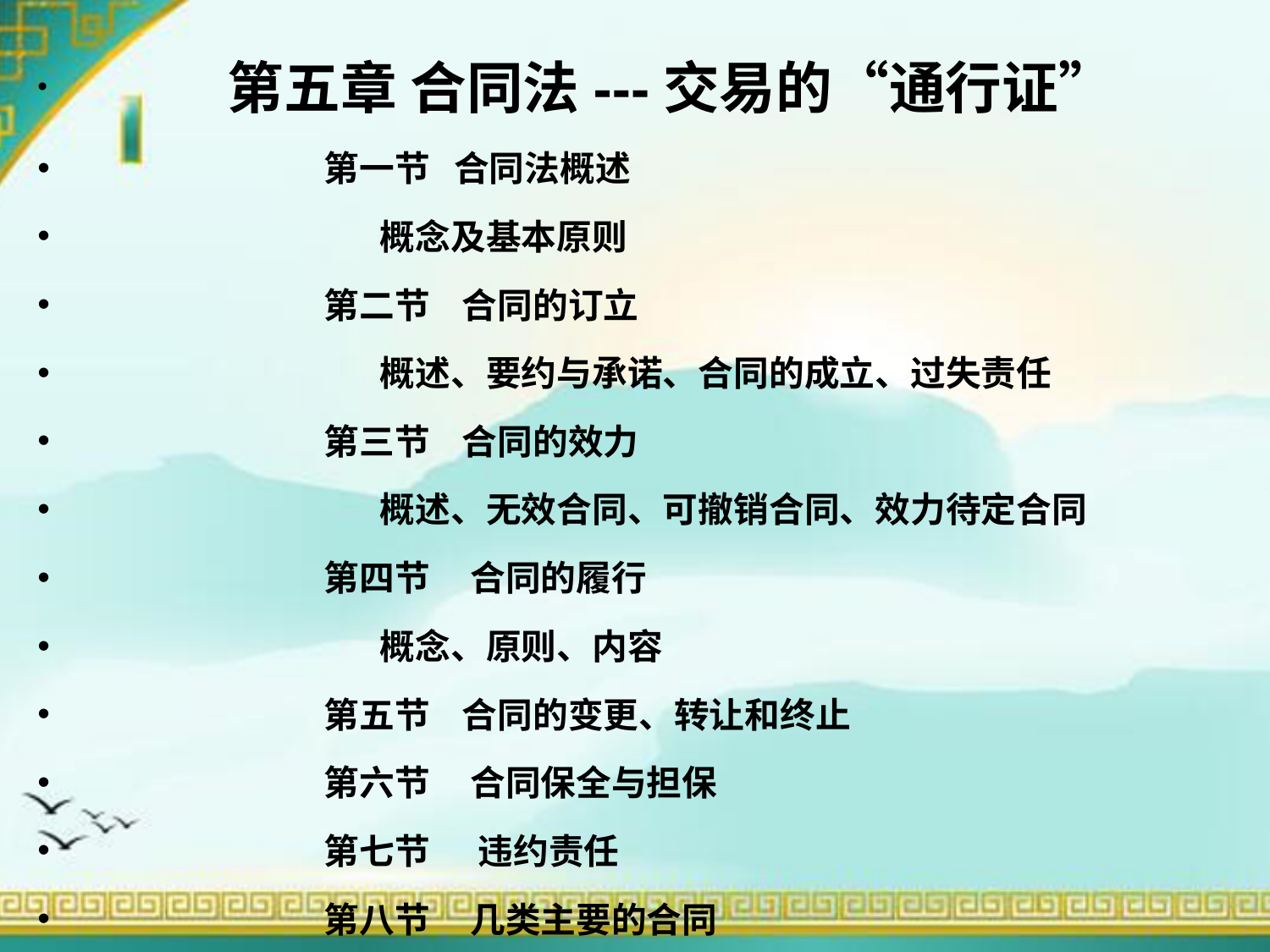

第五章 合同法---交易的“通行证”
                                 第一节   合同法概述
                                        概念及基本原则
                                 第二节    合同的订立
                                        概述、要约与承诺、合同的成立、过失责任
                                 第三节    合同的效力
                                        概述、无效合同、可撤销合同、效力待定合同
                                 第四节     合同的履行
                                        概念、原则、内容
                                 第五节    合同的变更、转让和终止
                                 第六节     合同保全与担保
                                 第七节      违约责任
                                 第八节     几类主要的合同